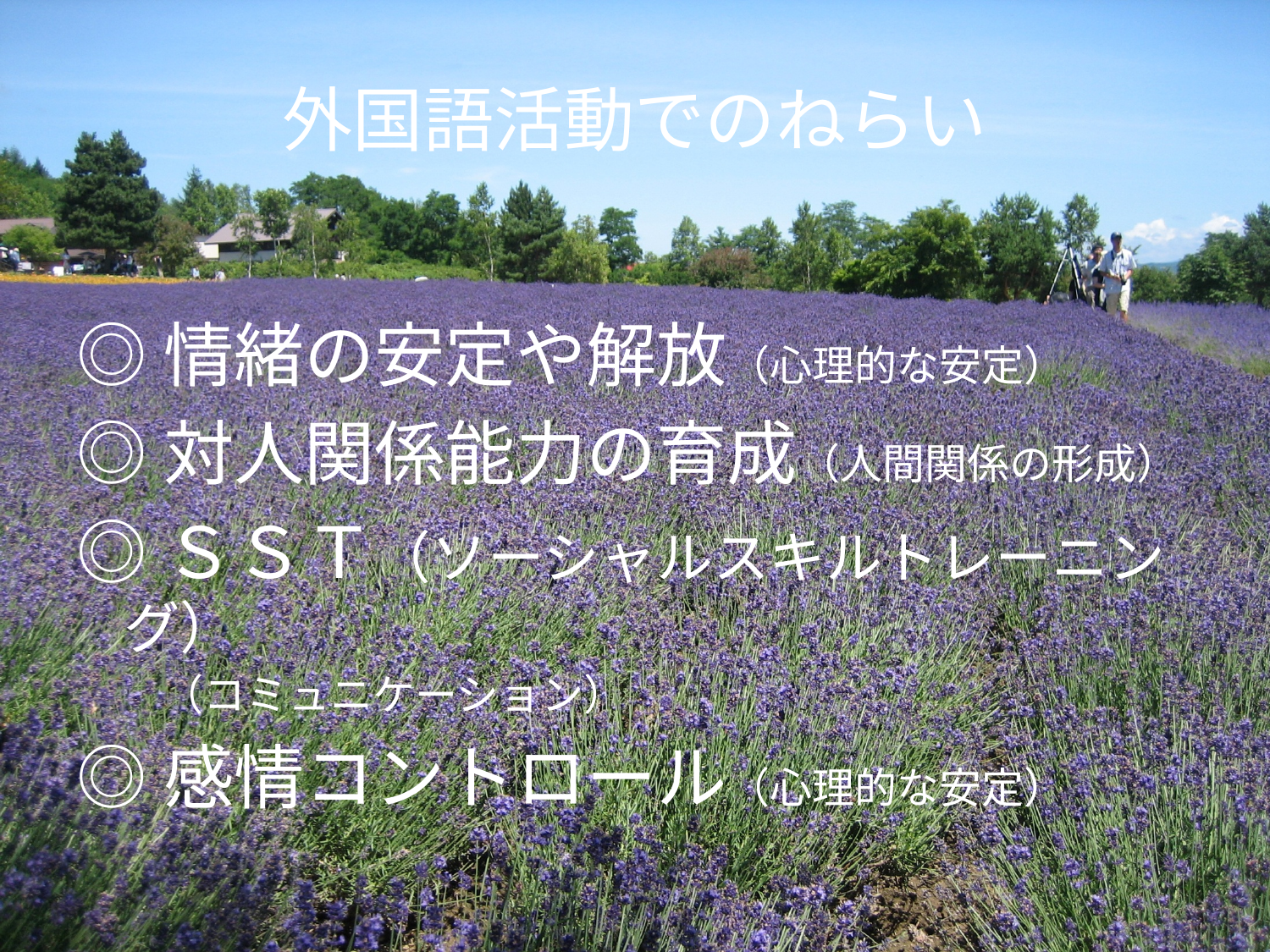

# 外国語活動でのねらい

◎情緒の安定や解放（心理的な安定）
◎対人関係能力の育成（人間関係の形成）
◎ＳＳＴ（ソーシャルスキルトレーニング）
　　（コミュニケーション）
◎感情コントロール（心理的な安定）